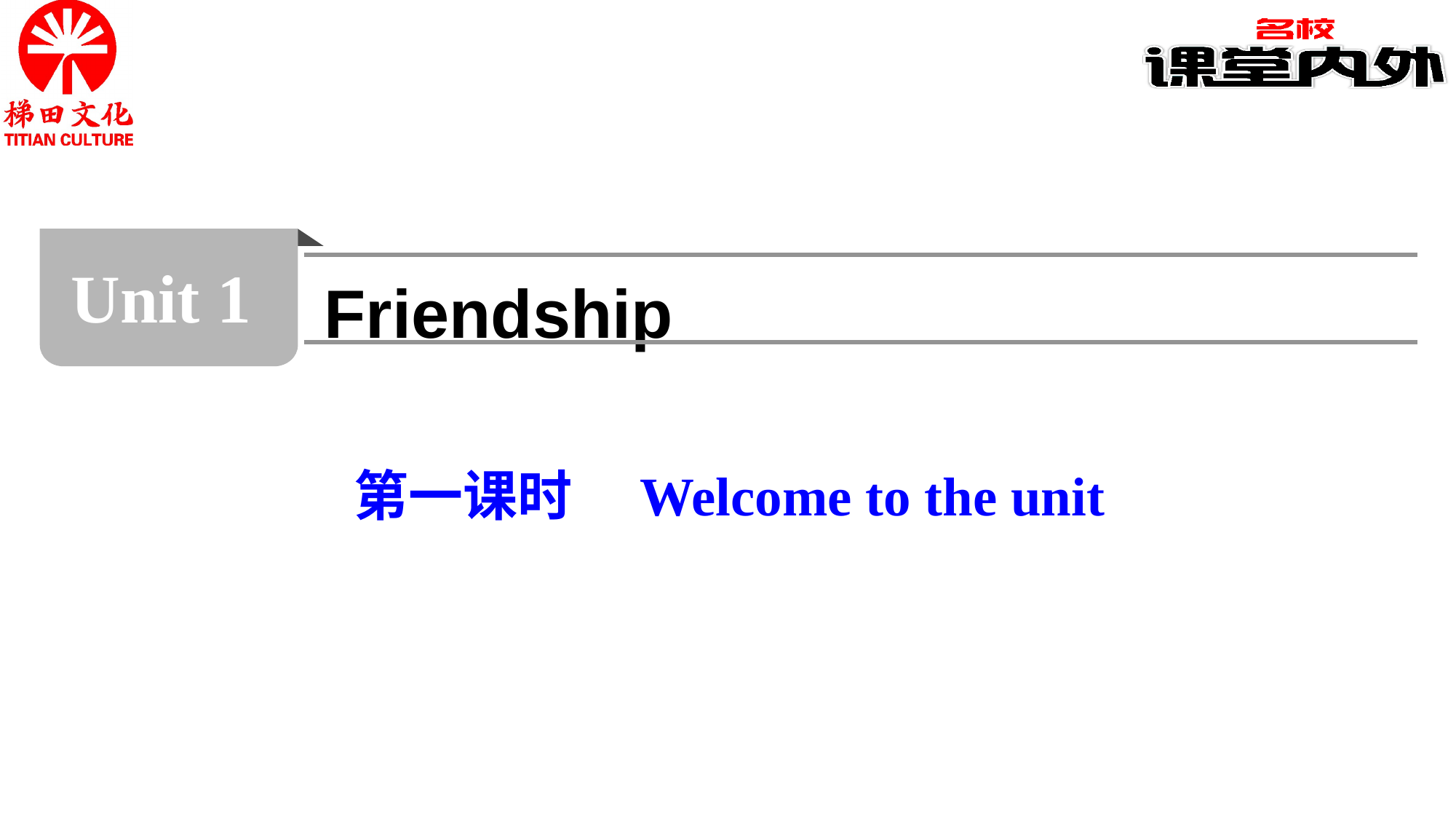

Unit 1
Friendship
第一课时　Welcome to the unit